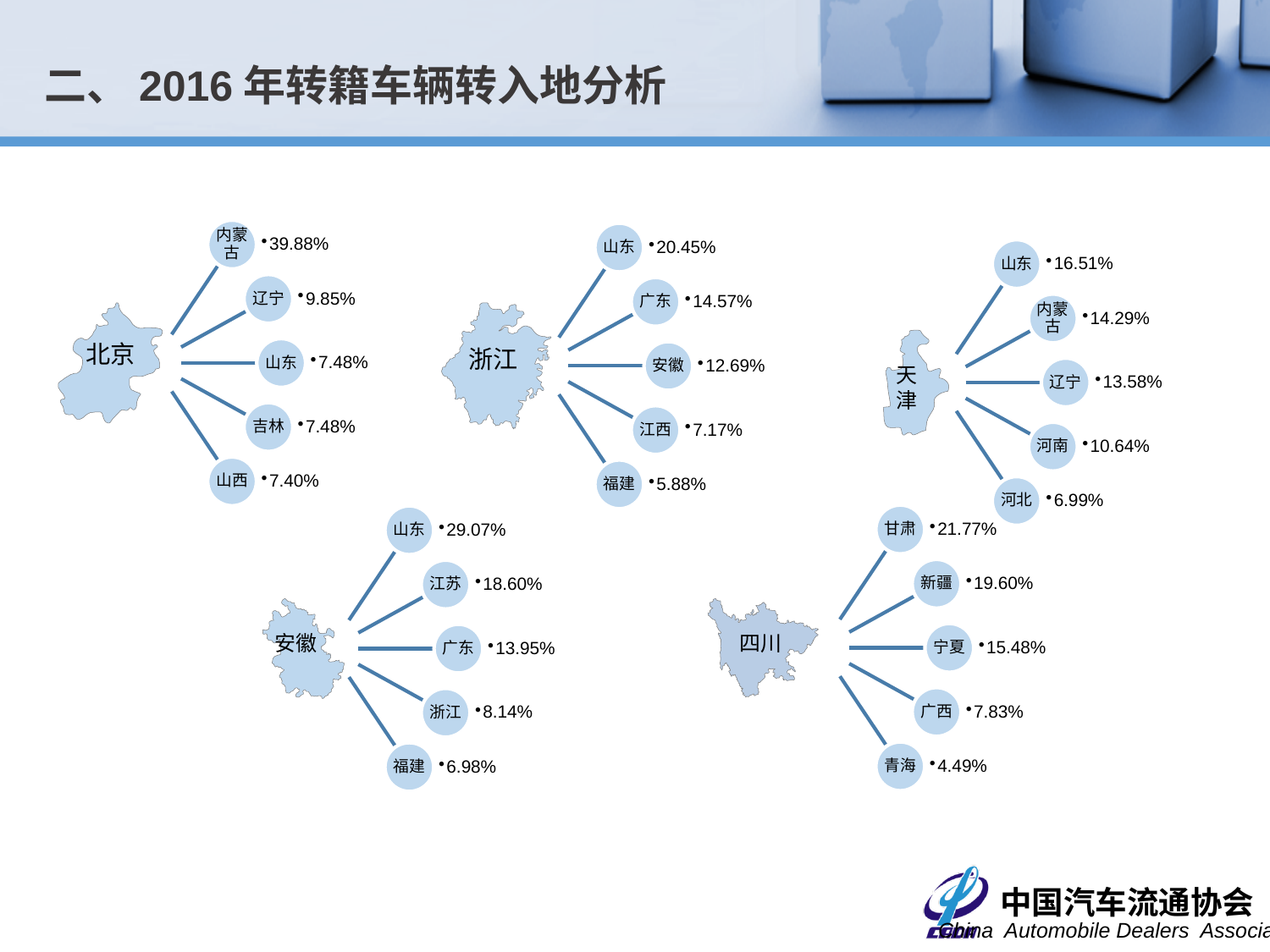

二、2016年转籍车辆转入地分析
内蒙古
39.88%
辽宁
9.85%
山东
7.48%
吉林
7.48%
山西
7.40%
山东
20.45%
广东
14.57%
安徽
12.69%
江西
7.17%
福建
5.88%
山东
16.51%
内蒙古
14.29%
辽宁
13.58%
河南
10.64%
河北
6.99%

北京

浙江

天津
甘肃
21.77%
新疆
19.60%
宁夏
15.48%
广西
7.83%
青海
4.49%
山东
29.07%
江苏
18.60%
广东
13.95%
浙江
8.14%
福建
6.98%

   四川

安徽